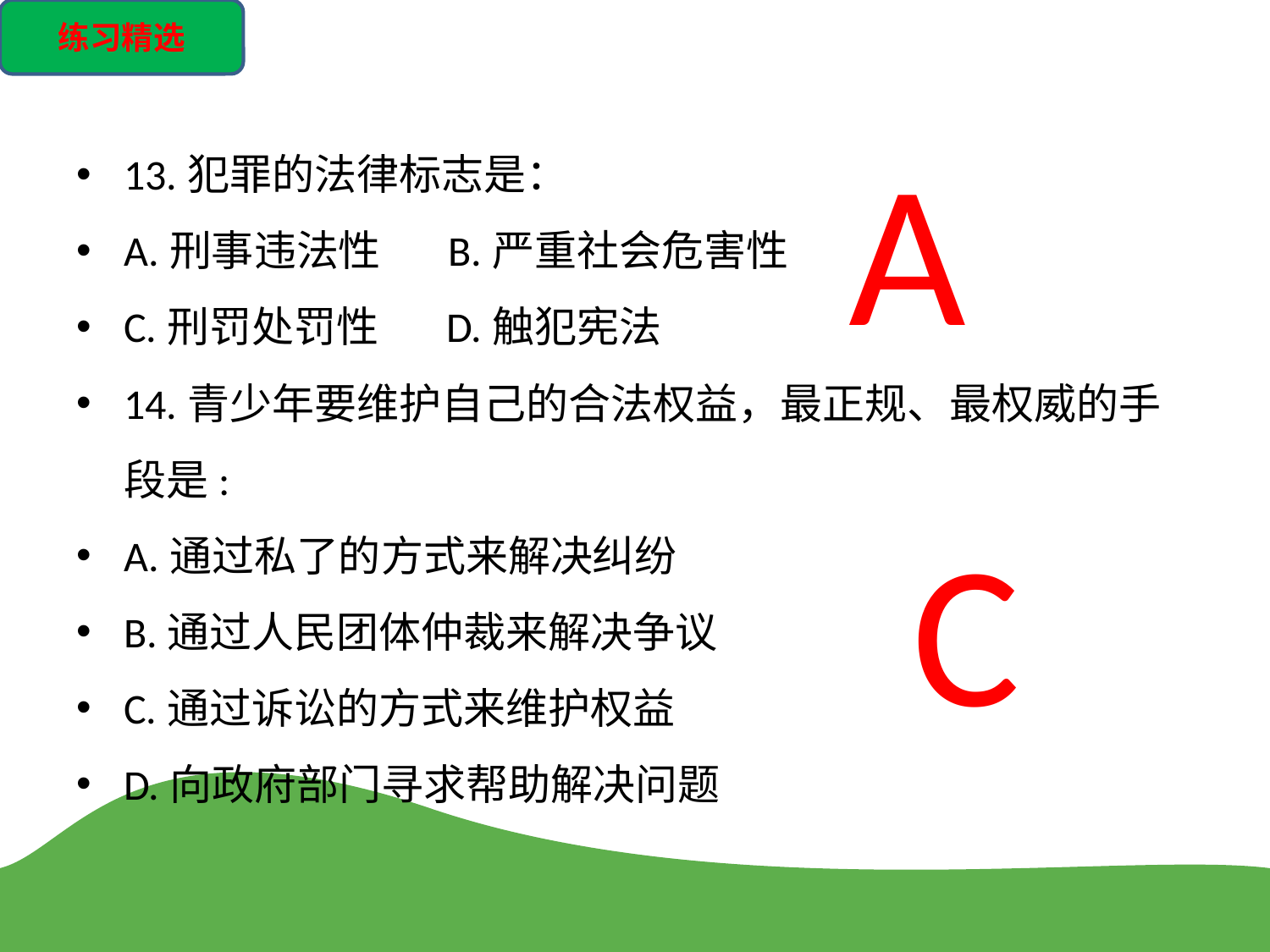

练习精选
13.犯罪的法律标志是：
A.刑事违法性      B.严重社会危害性
C.刑罚处罚性      D.触犯宪法
14.青少年要维护自己的合法权益，最正规、最权威的手段是:
A.通过私了的方式来解决纠纷
B.通过人民团体仲裁来解决争议
C.通过诉讼的方式来维护权益
D.向政府部门寻求帮助解决问题

A
C